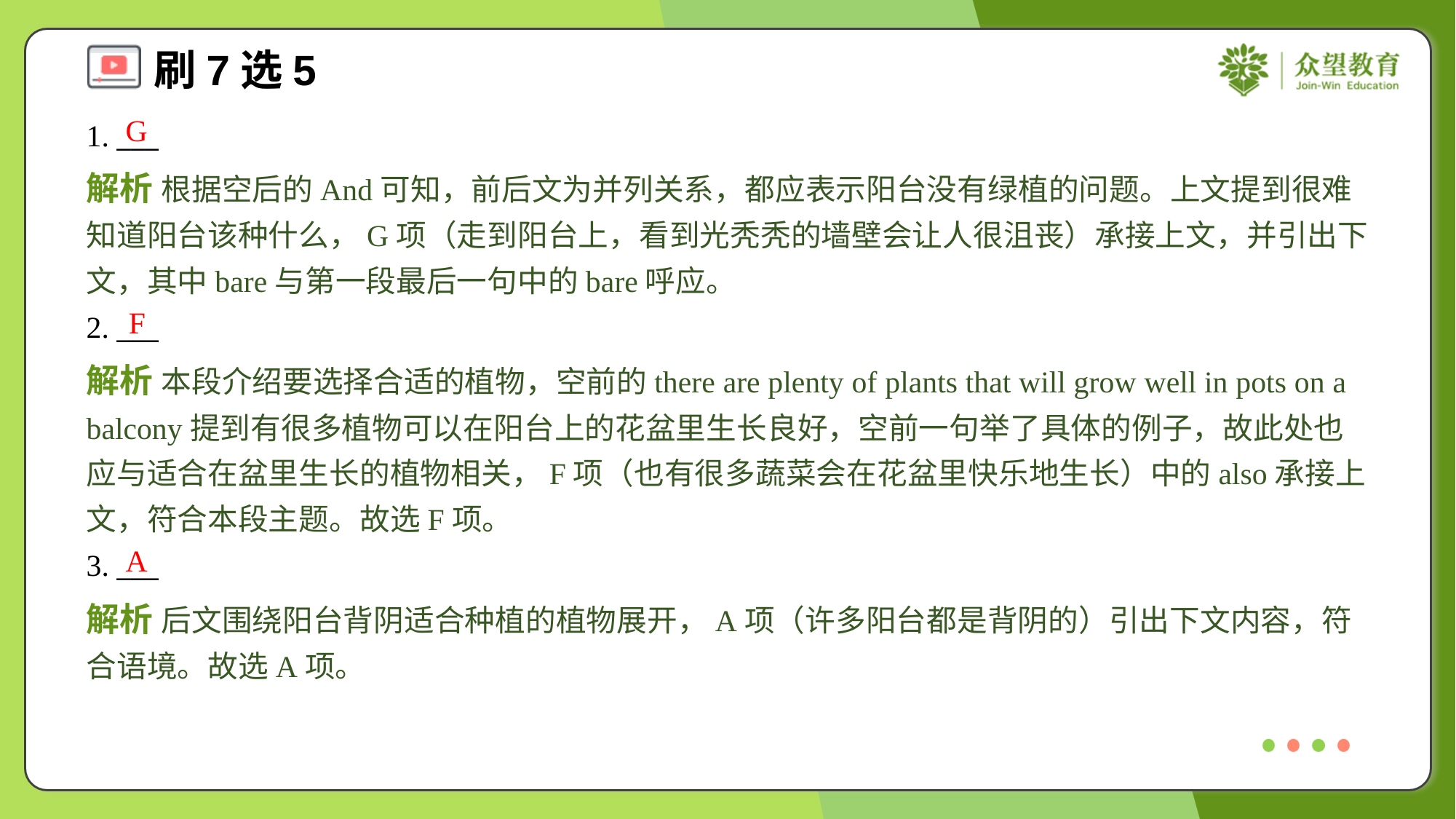

G
1. ___
解析 根据空后的And可知，前后文为并列关系，都应表示阳台没有绿植的问题。上文提到很难知道阳台该种什么，G项（走到阳台上，看到光秃秃的墙壁会让人很沮丧）承接上文，并引出下文，其中bare与第一段最后一句中的bare呼应。
F
2. ___
解析 本段介绍要选择合适的植物，空前的there are plenty of plants that will grow well in pots on a balcony提到有很多植物可以在阳台上的花盆里生长良好，空前一句举了具体的例子，故此处也应与适合在盆里生长的植物相关，F项（也有很多蔬菜会在花盆里快乐地生长）中的also承接上文，符合本段主题。故选F项。
A
3. ___
解析 后文围绕阳台背阴适合种植的植物展开，A项（许多阳台都是背阴的）引出下文内容，符合语境。故选A项。